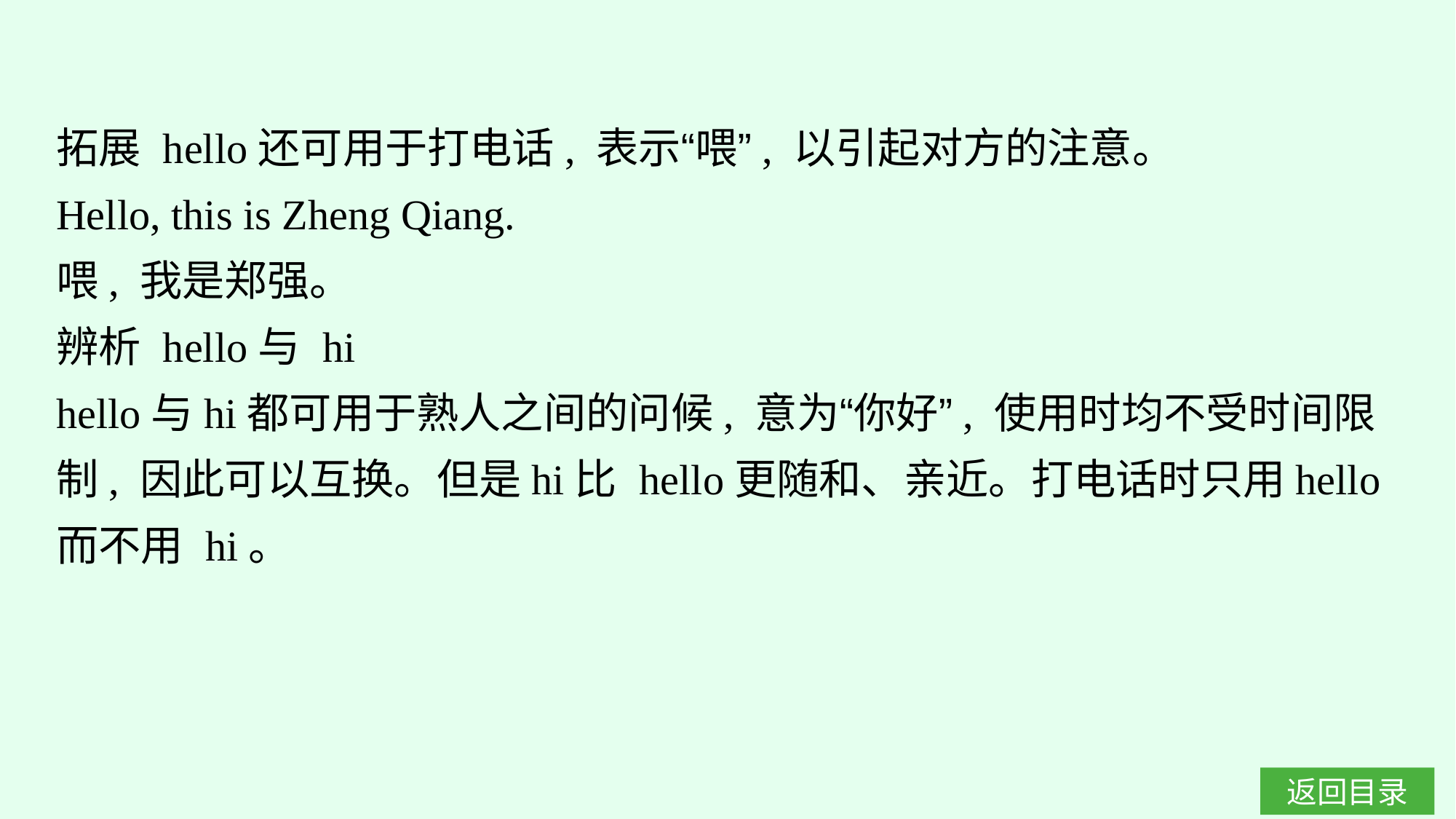

拓展 hello还可用于打电话, 表示“喂”, 以引起对方的注意。
Hello, this is Zheng Qiang.
喂, 我是郑强。
辨析 hello与 hi
hello与hi都可用于熟人之间的问候, 意为“你好”, 使用时均不受时间限制, 因此可以互换。但是hi比 hello更随和、亲近。打电话时只用hello而不用 hi。